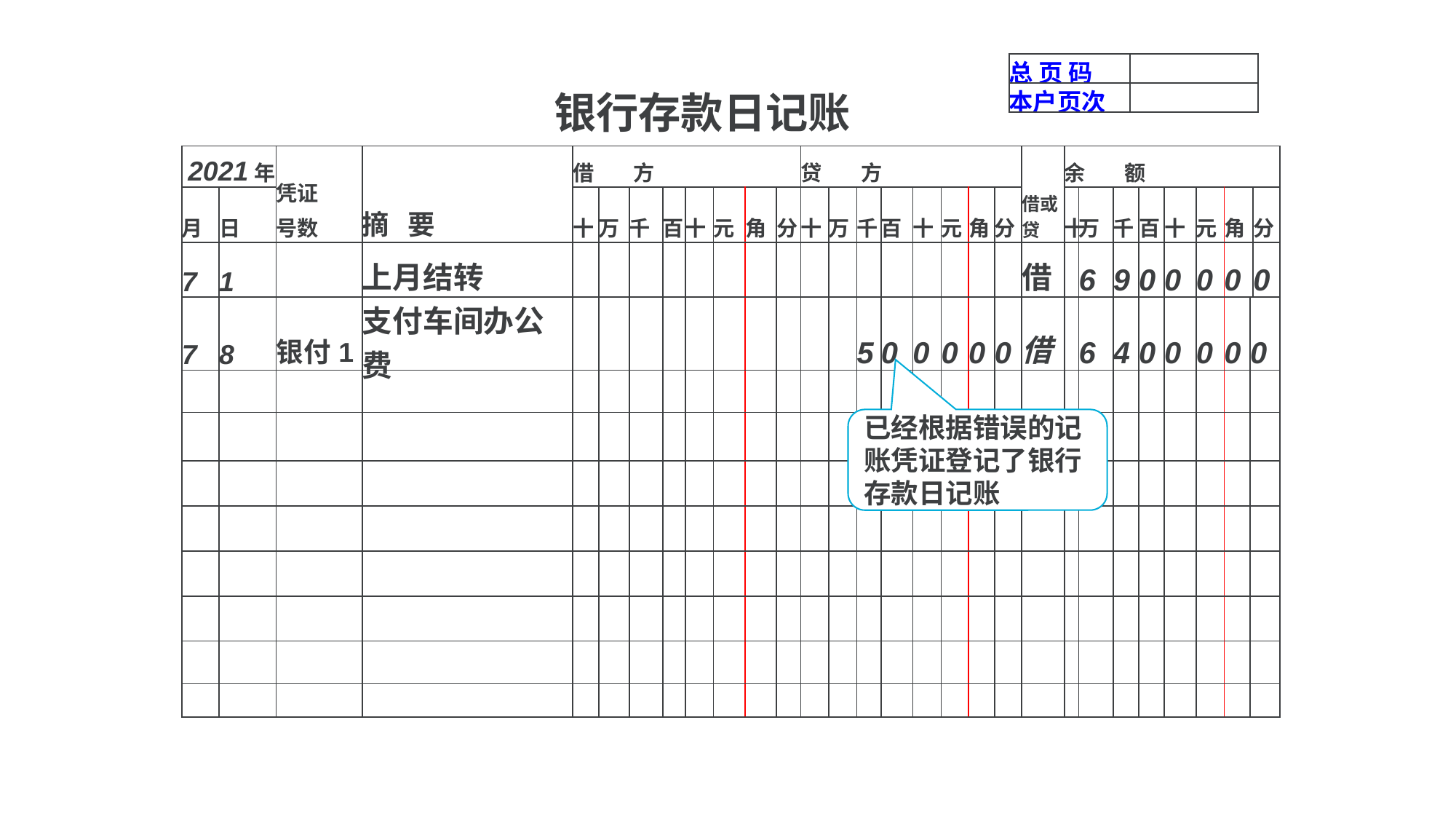

| 总 页 码 |  |
| --- | --- |
| 本户页次 |  |
银行存款日记账
| 2021年 |  | 凭证 号数 | 摘 要 | 借 方 |  |  |  |  |  |  |  | 贷 方 |  |  |  |  |  |  |  | 借或贷 | 余 额 |  |  |  |  |  |  |  |  |
| --- | --- | --- | --- | --- | --- | --- | --- | --- | --- | --- | --- | --- | --- | --- | --- | --- | --- | --- | --- | --- | --- | --- | --- | --- | --- | --- | --- | --- | --- |
| 月 | 日 |  |  | 十 | 万 | 千 | 百 | 十 | 元 | 角 | 分 | 十 | 万 | 千 | 百 | 十 | 元 | 角 | 分 |  | 十 | 万 | 千 | 百 | 十 | 元 | 角 |  | 分 |
| 7 | 1 |  | 上月结转 |  |  |  |  |  |  |  |  |  |  |  |  |  |  |  |  | 借 |  | 6 | 9 | 0 | 0 | 0 | 0 |  | 0 |
| 7 | 8 | 银付1 | 支付车间办公费 |  |  |  |  |  |  |  |  |  |  | 5 | 0 | 0 | 0 | 0 | 0 | 借 |  | 6 | 4 | 0 | 0 | 0 | 0 | 0 |  |
|  |  |  |  |  |  |  |  |  |  |  |  |  |  |  |  |  |  |  |  |  |  |  |  |  |  |  |  |  |  |
|  |  |  |  |  |  |  |  |  |  |  |  |  |  |  |  |  |  |  |  |  |  |  |  |  |  |  |  |  |  |
|  |  |  |  |  |  |  |  |  |  |  |  |  |  |  |  |  |  |  |  |  |  |  |  |  |  |  |  |  |  |
|  |  |  |  |  |  |  |  |  |  |  |  |  |  |  |  |  |  |  |  |  |  |  |  |  |  |  |  |  |  |
|  |  |  |  |  |  |  |  |  |  |  |  |  |  |  |  |  |  |  |  |  |  |  |  |  |  |  |  |  |  |
|  |  |  |  |  |  |  |  |  |  |  |  |  |  |  |  |  |  |  |  |  |  |  |  |  |  |  |  |  |  |
|  |  |  |  |  |  |  |  |  |  |  |  |  |  |  |  |  |  |  |  |  |  |  |  |  |  |  |  |  |  |
|  |  |  |  |  |  |  |  |  |  |  |  |  |  |  |  |  |  |  |  |  |  |  |  |  |  |  |  |  |  |
已经根据错误的记账凭证登记了银行存款日记账
22